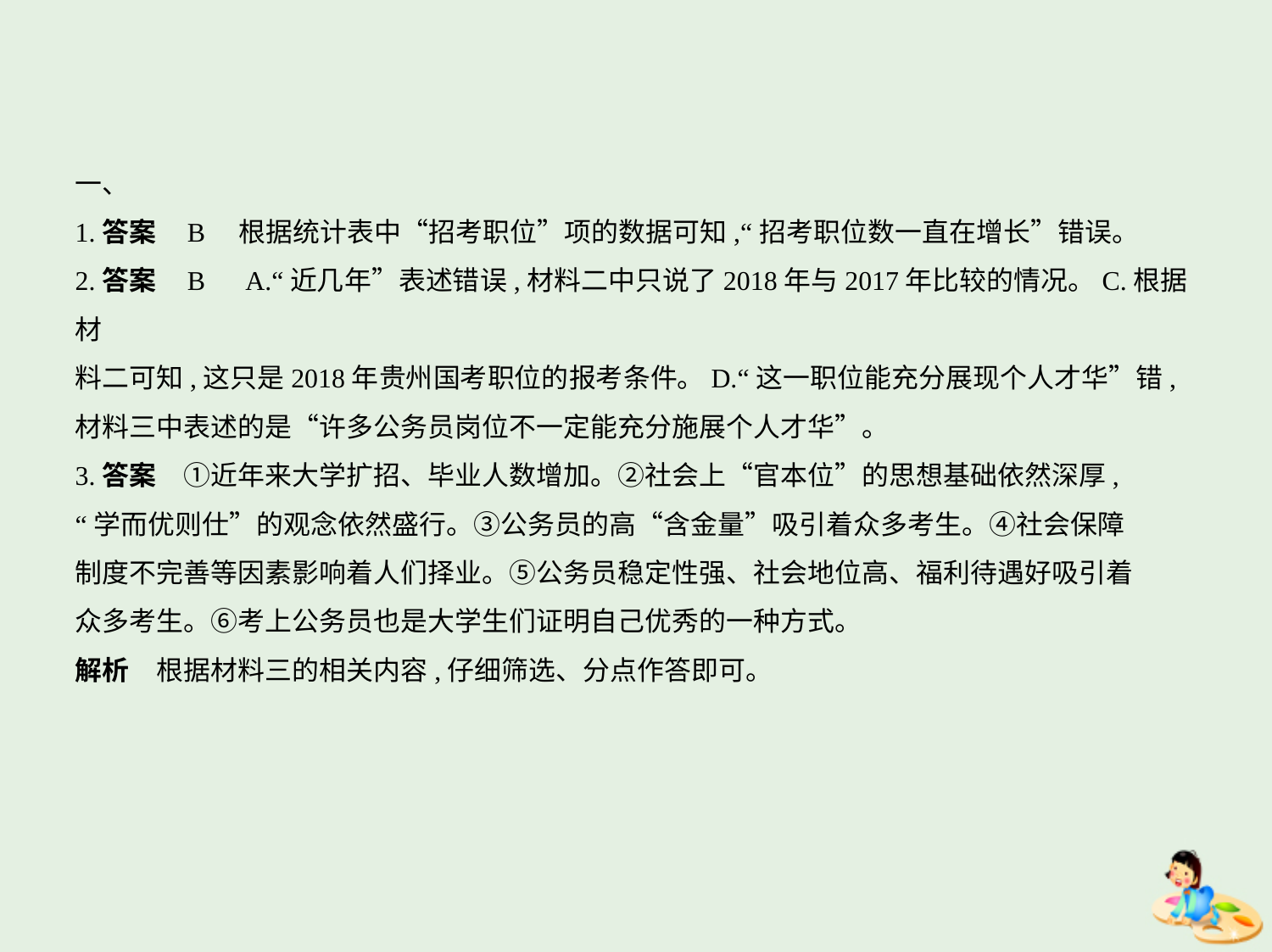

一、
1.答案    B　根据统计表中“招考职位”项的数据可知,“招考职位数一直在增长”错误。
2.答案    B　A.“近几年”表述错误,材料二中只说了2018年与2017年比较的情况。C.根据材
料二可知,这只是2018年贵州国考职位的报考条件。D.“这一职位能充分展现个人才华”错,
材料三中表述的是“许多公务员岗位不一定能充分施展个人才华”。
3.答案　①近年来大学扩招、毕业人数增加。②社会上“官本位”的思想基础依然深厚,
“学而优则仕”的观念依然盛行。③公务员的高“含金量”吸引着众多考生。④社会保障
制度不完善等因素影响着人们择业。⑤公务员稳定性强、社会地位高、福利待遇好吸引着
众多考生。⑥考上公务员也是大学生们证明自己优秀的一种方式。
解析　根据材料三的相关内容,仔细筛选、分点作答即可。